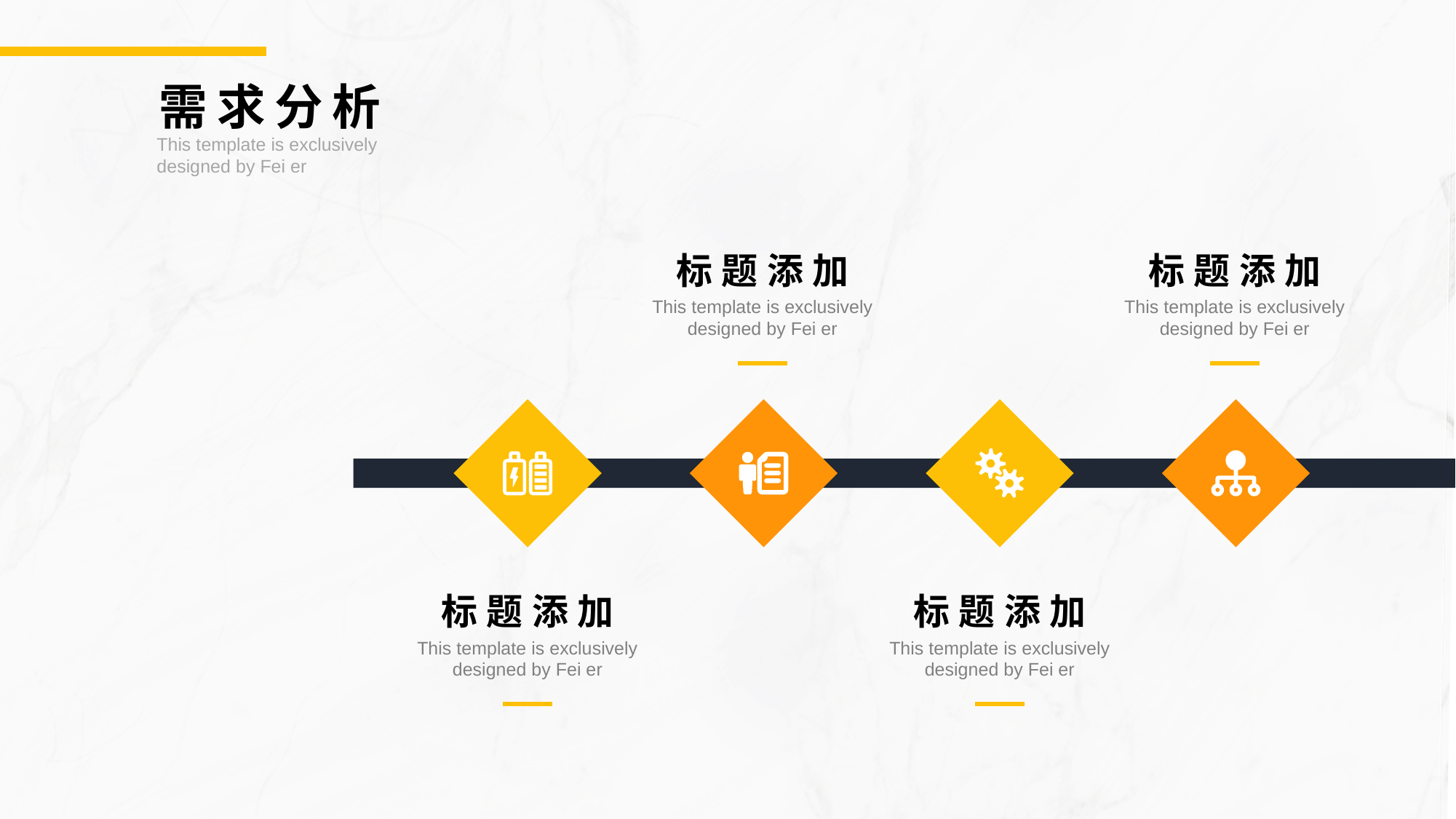

需求分析
This template is exclusively designed by Fei er
标题添加
This template is exclusively designed by Fei er
标题添加
This template is exclusively designed by Fei er

标题添加
This template is exclusively designed by Fei er
标题添加
This template is exclusively designed by Fei er